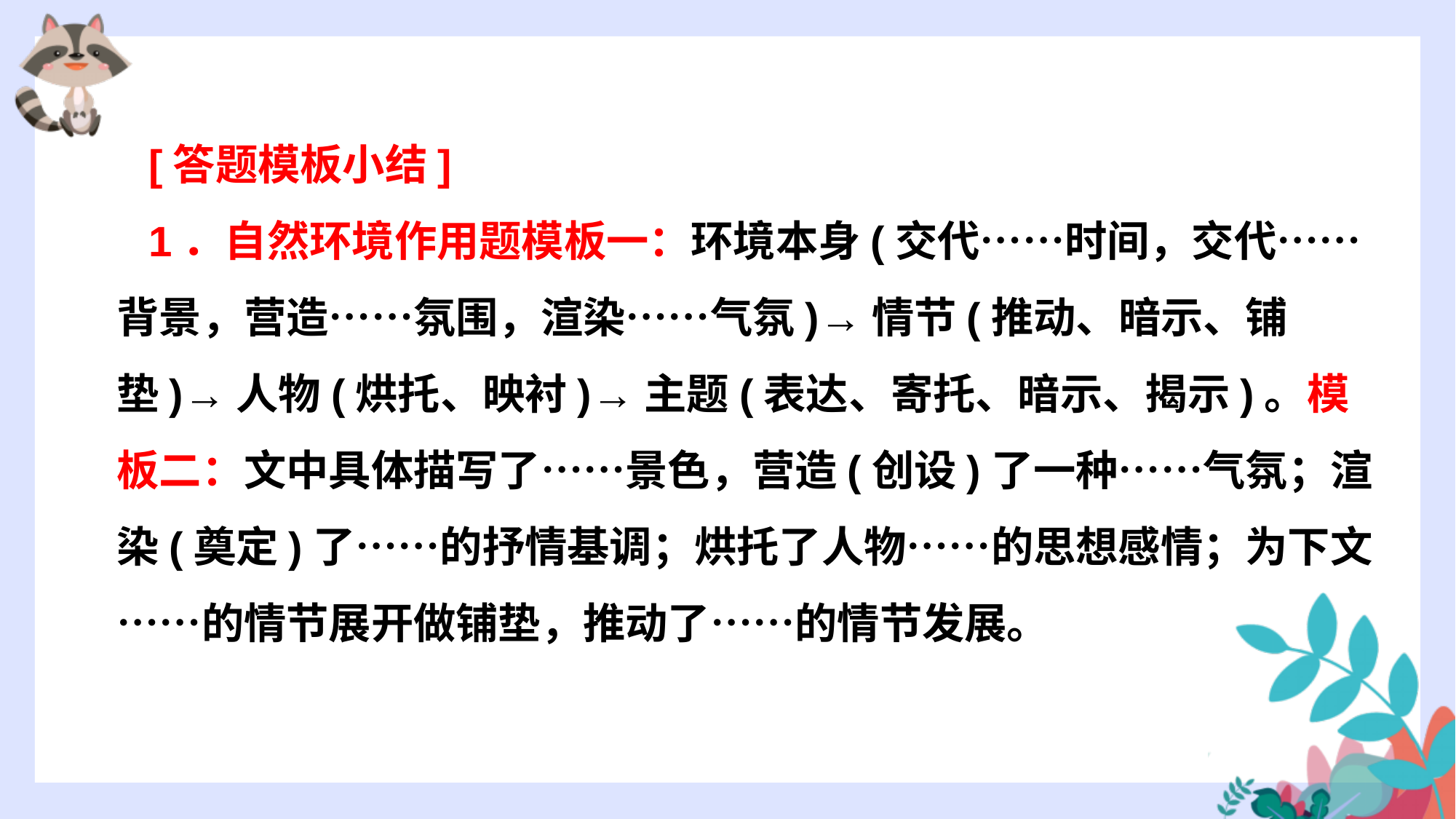

[答题模板小结]
1．自然环境作用题模板一：环境本身(交代……时间，交代……背景，营造……氛围，渲染……气氛)→情节(推动、暗示、铺垫)→人物(烘托、映衬)→主题(表达、寄托、暗示、揭示)。模板二：文中具体描写了……景色，营造(创设)了一种……气氛；渲染(奠定)了……的抒情基调；烘托了人物……的思想感情；为下文……的情节展开做铺垫，推动了……的情节发展。